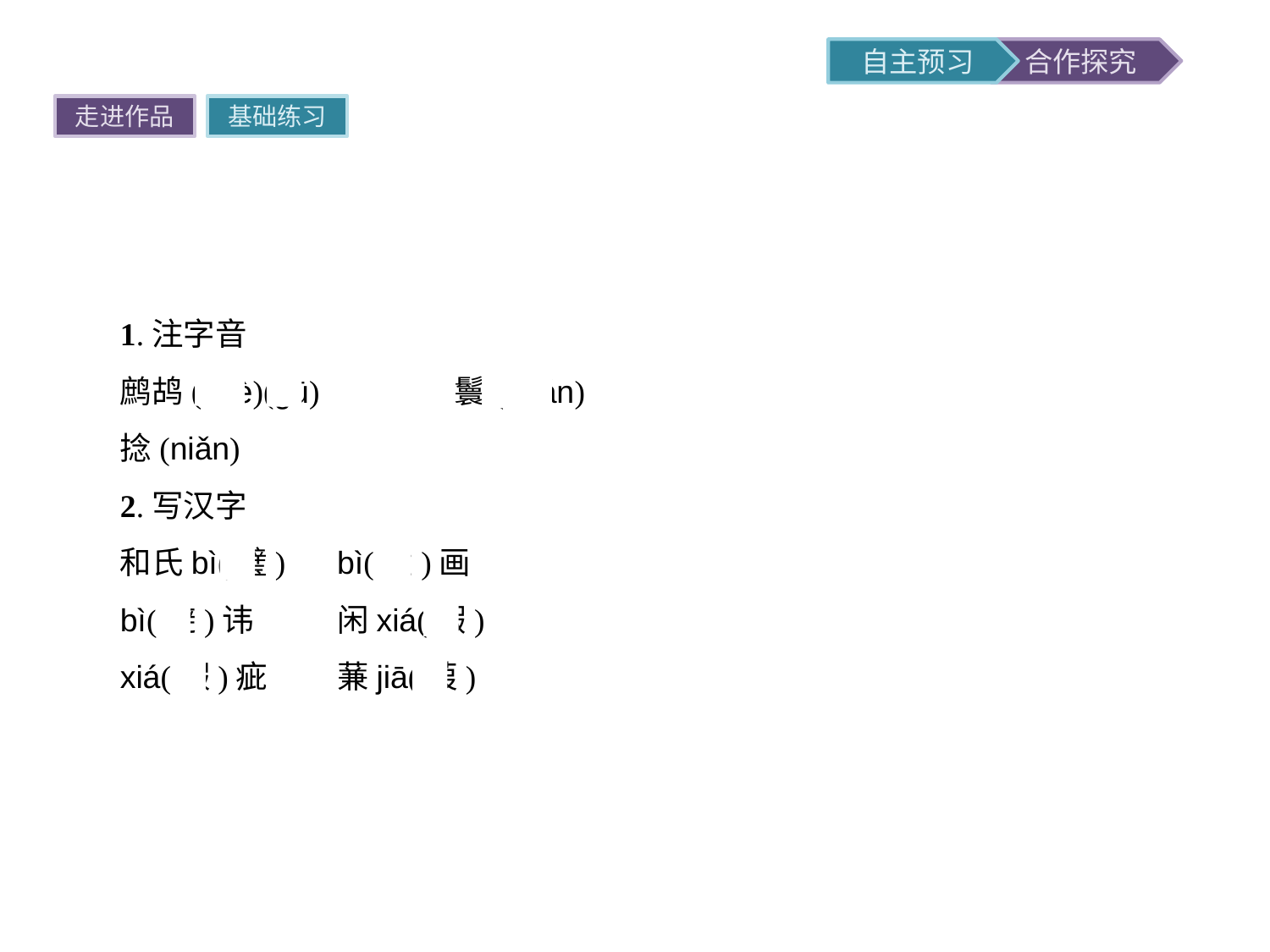

走进作品
基础练习
1.注字音
鹧鸪(zhè)(ɡū)　　　　鬟(huán)
捻(niǎn)
2.写汉字
和氏bì(璧)	bì(壁)画
bì(避)讳	闲xiá(暇)
xiá(瑕)疵	蒹jiā(葭)